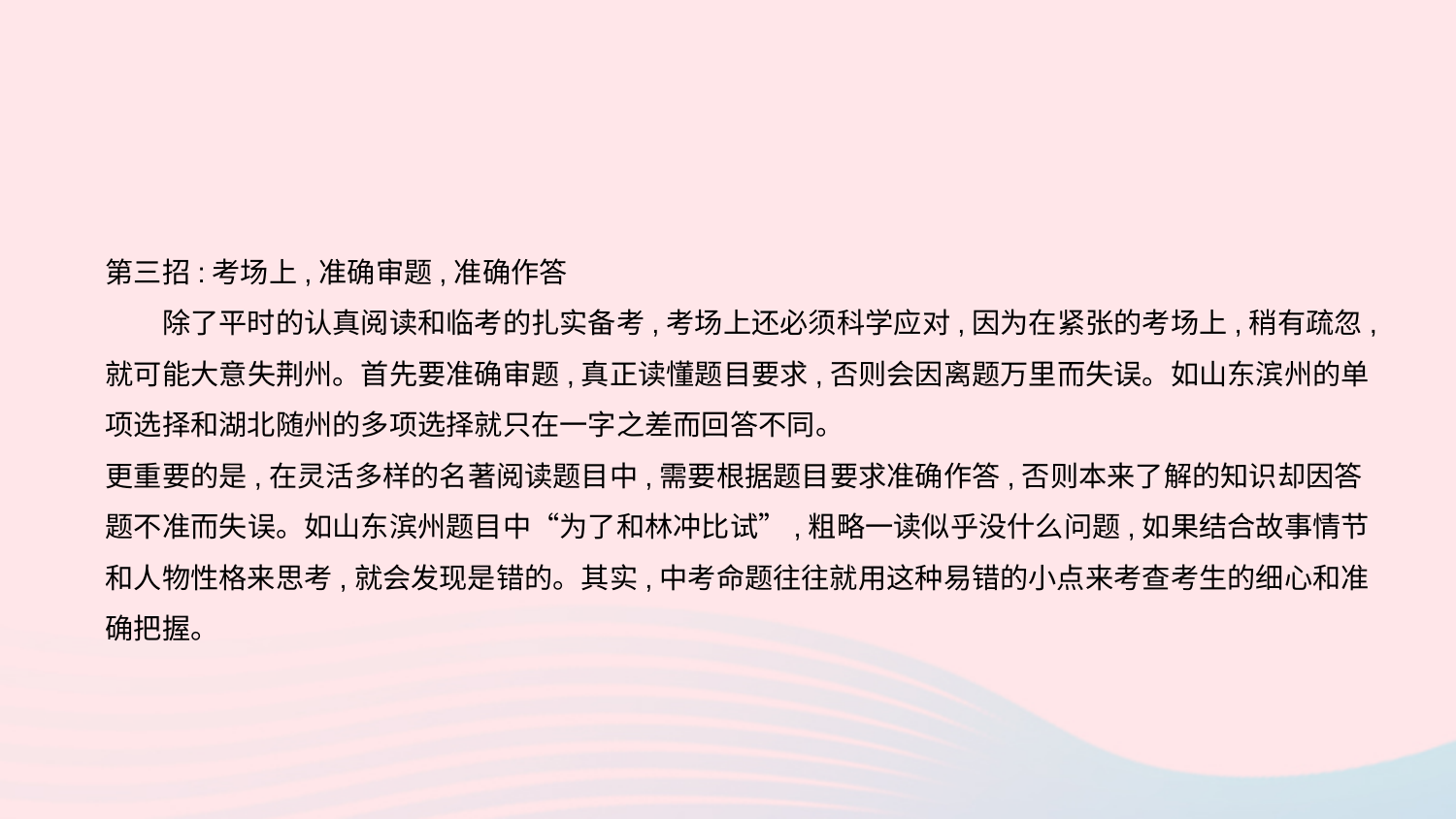

第三招:考场上,准确审题,准确作答
　　除了平时的认真阅读和临考的扎实备考,考场上还必须科学应对,因为在紧张的考场上,稍有疏忽,就可能大意失荆州。首先要准确审题,真正读懂题目要求,否则会因离题万里而失误。如山东滨州的单项选择和湖北随州的多项选择就只在一字之差而回答不同。
更重要的是,在灵活多样的名著阅读题目中,需要根据题目要求准确作答,否则本来了解的知识却因答题不准而失误。如山东滨州题目中“为了和林冲比试”,粗略一读似乎没什么问题,如果结合故事情节和人物性格来思考,就会发现是错的。其实,中考命题往往就用这种易错的小点来考查考生的细心和准确把握。